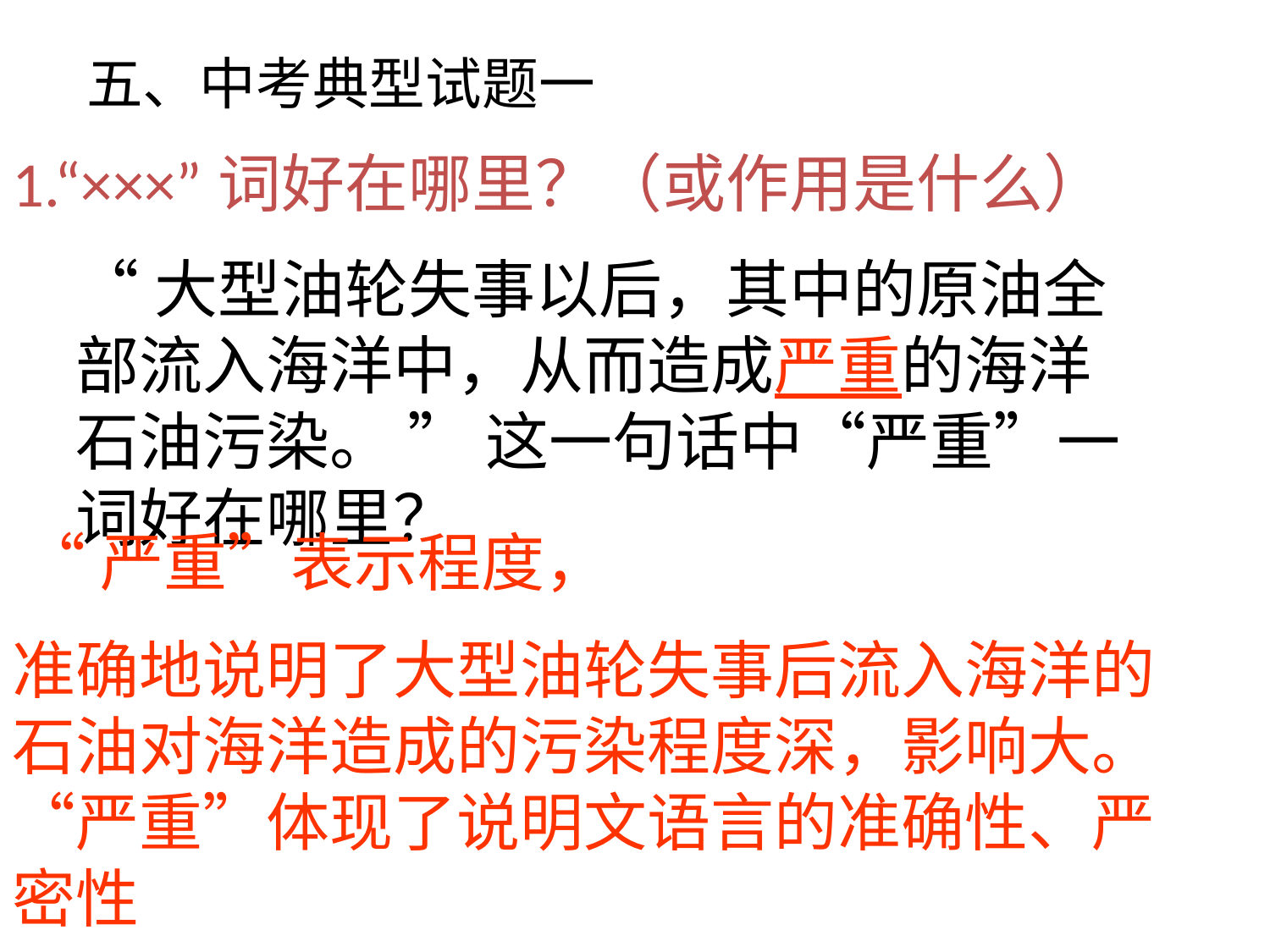

五、中考典型试题一
1.“×××”词好在哪里？（或作用是什么）
“大型油轮失事以后，其中的原油全部流入海洋中，从而造成严重的海洋石油污染。 ” 这一句话中“严重”一词好在哪里？
 “严重”表示程度，
准确地说明了大型油轮失事后流入海洋的石油对海洋造成的污染程度深，影响大。“严重”体现了说明文语言的准确性、严密性